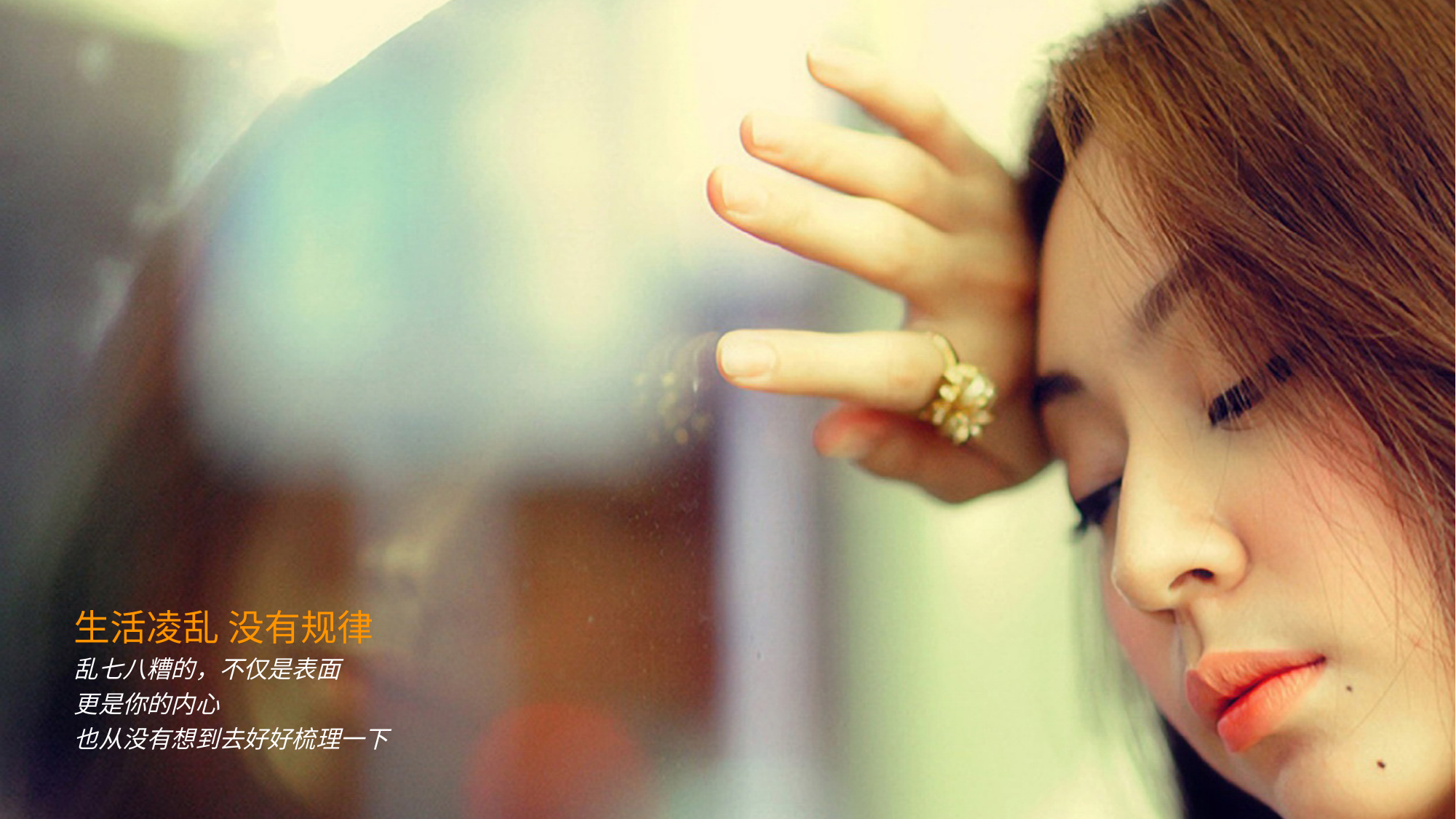

生活凌乱 没有规律
乱七八糟的，不仅是表面
更是你的内心
也从没有想到去好好梳理一下